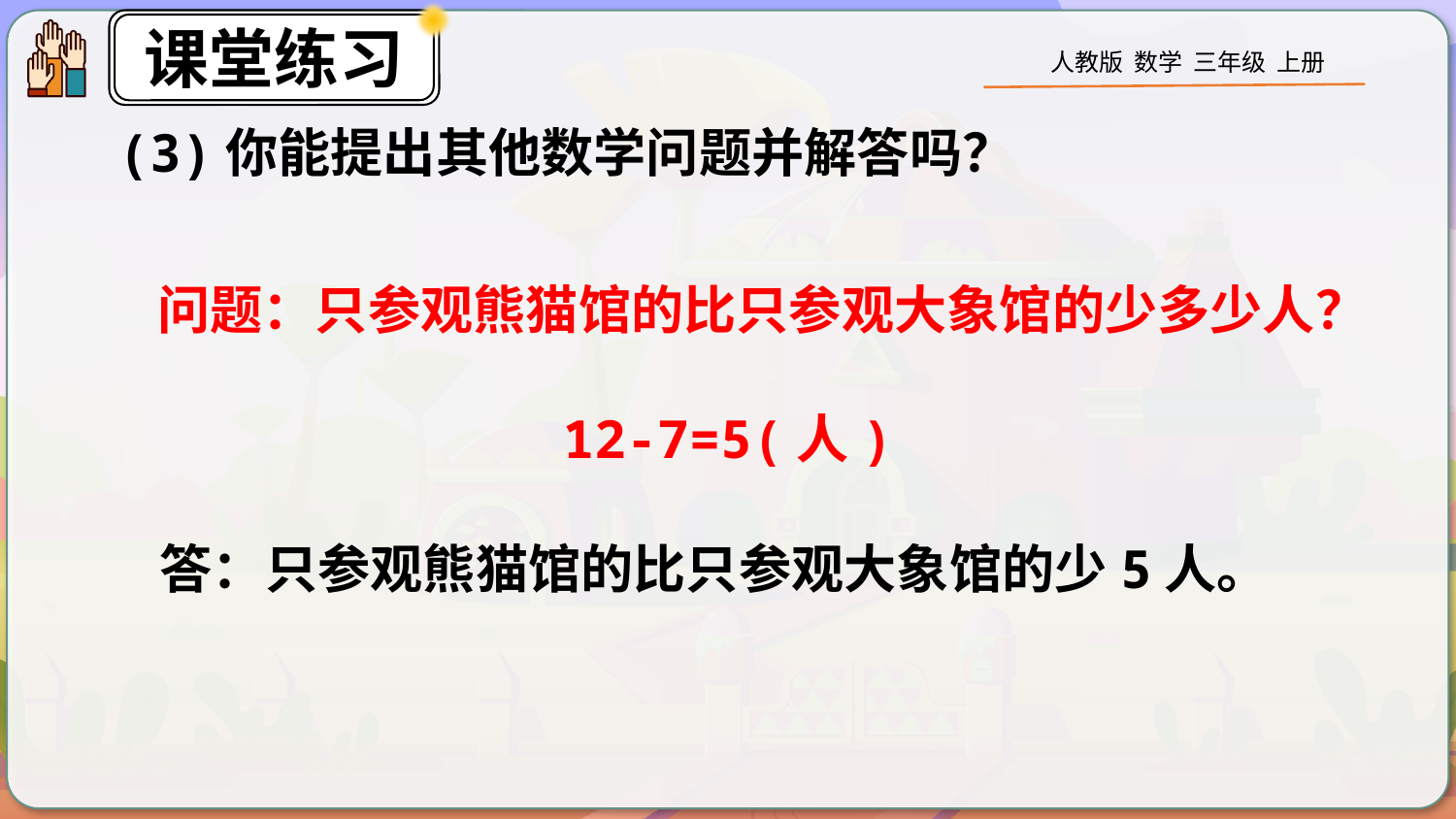

(3)你能提出其他数学问题并解答吗？
问题：只参观熊猫馆的比只参观大象馆的少多少人？
12-7=5(人)
答：只参观熊猫馆的比只参观大象馆的少5人。